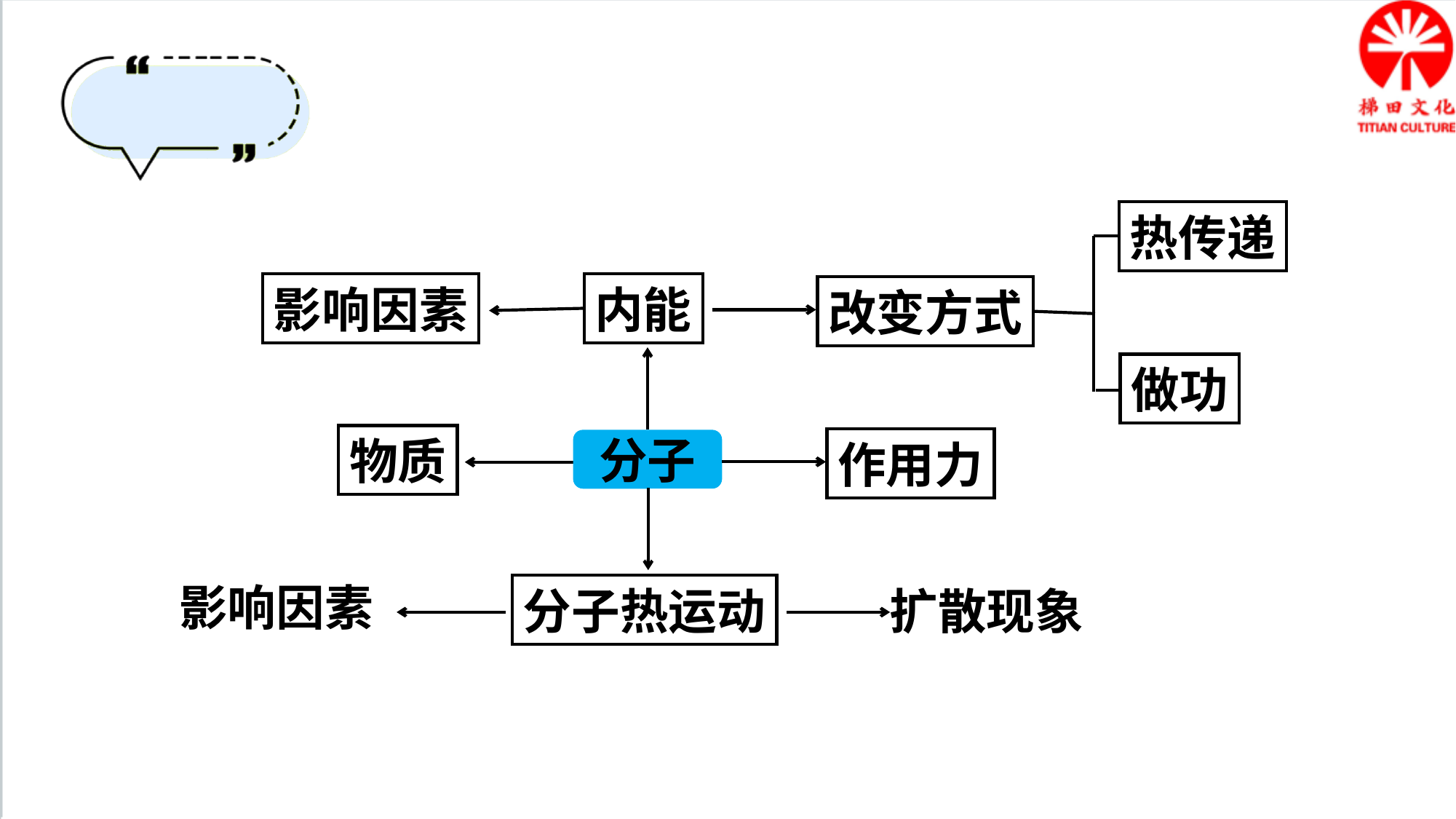

热传递
内能
影响因素
改变方式
做功
物质
作用力
分子
影响因素
分子热运动
扩散现象